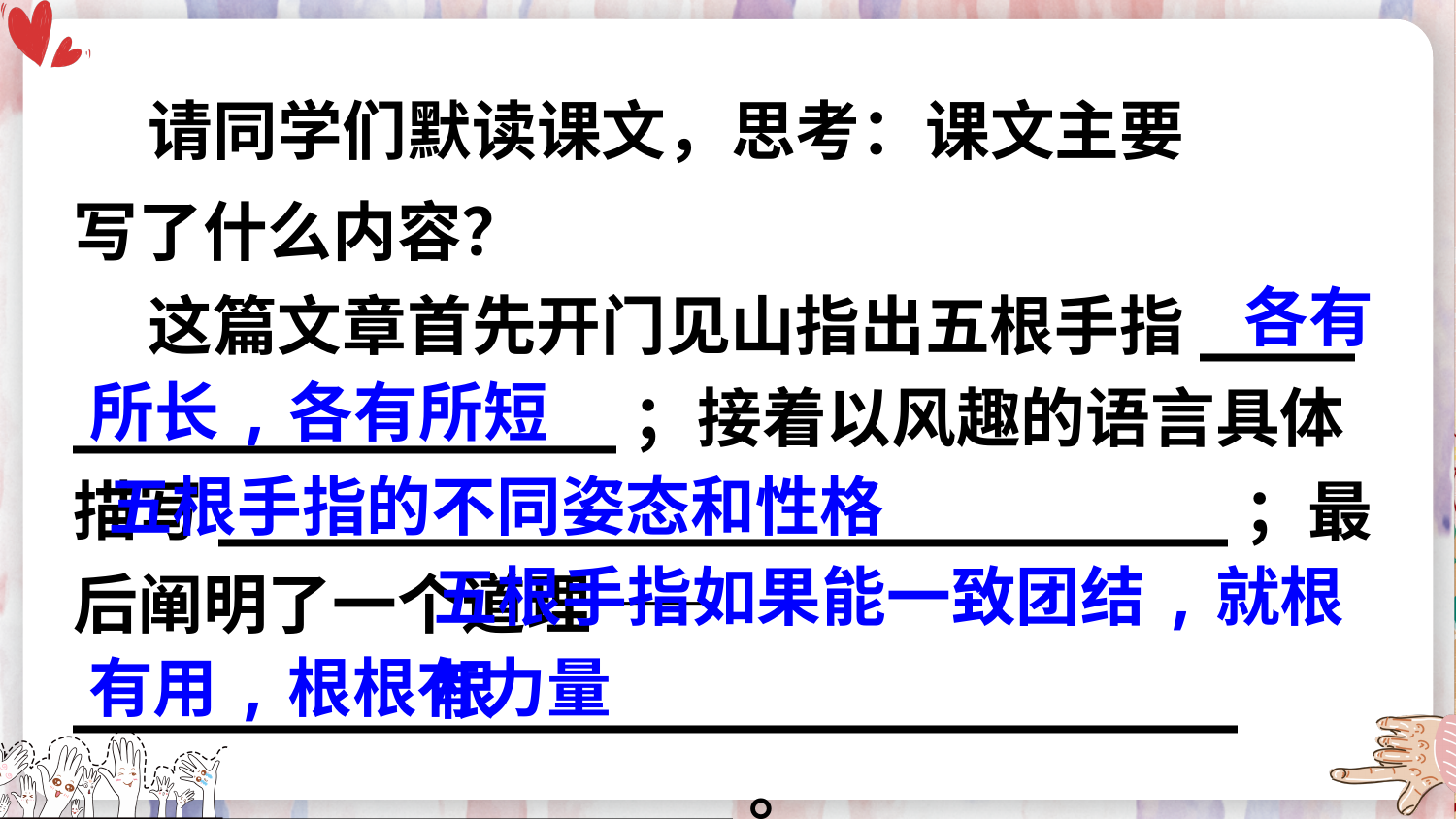

请同学们默读课文，思考：课文主要写了什么内容？
各有
    这篇文章首先开门见山指出五根手指____
______________；接着以风趣的语言具体描写__________________________；最后阐明了一个道理——______________________________
_________________。
所长,各有所短
五根手指的不同姿态和性格
五根手指如果能一致团结,就根根
有用,根根有力量